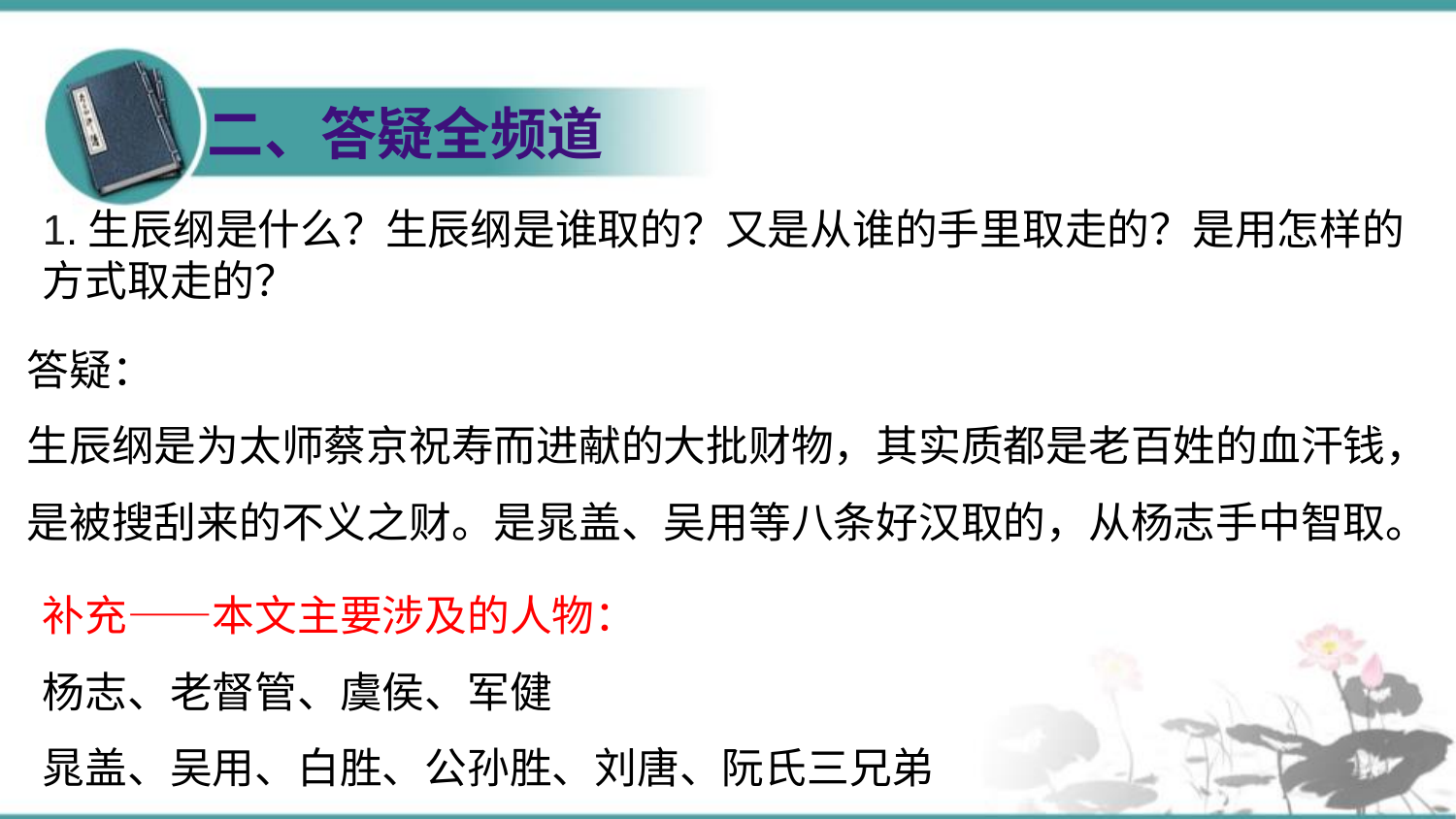

二、答疑全频道
1.生辰纲是什么？生辰纲是谁取的？又是从谁的手里取走的？是用怎样的方式取走的？
答疑：
生辰纲是为太师蔡京祝寿而进献的大批财物，其实质都是老百姓的血汗钱，是被搜刮来的不义之财。是晁盖、吴用等八条好汉取的，从杨志手中智取。
补充——本文主要涉及的人物：
杨志、老督管、虞侯、军健
晁盖、吴用、白胜、公孙胜、刘唐、阮氏三兄弟